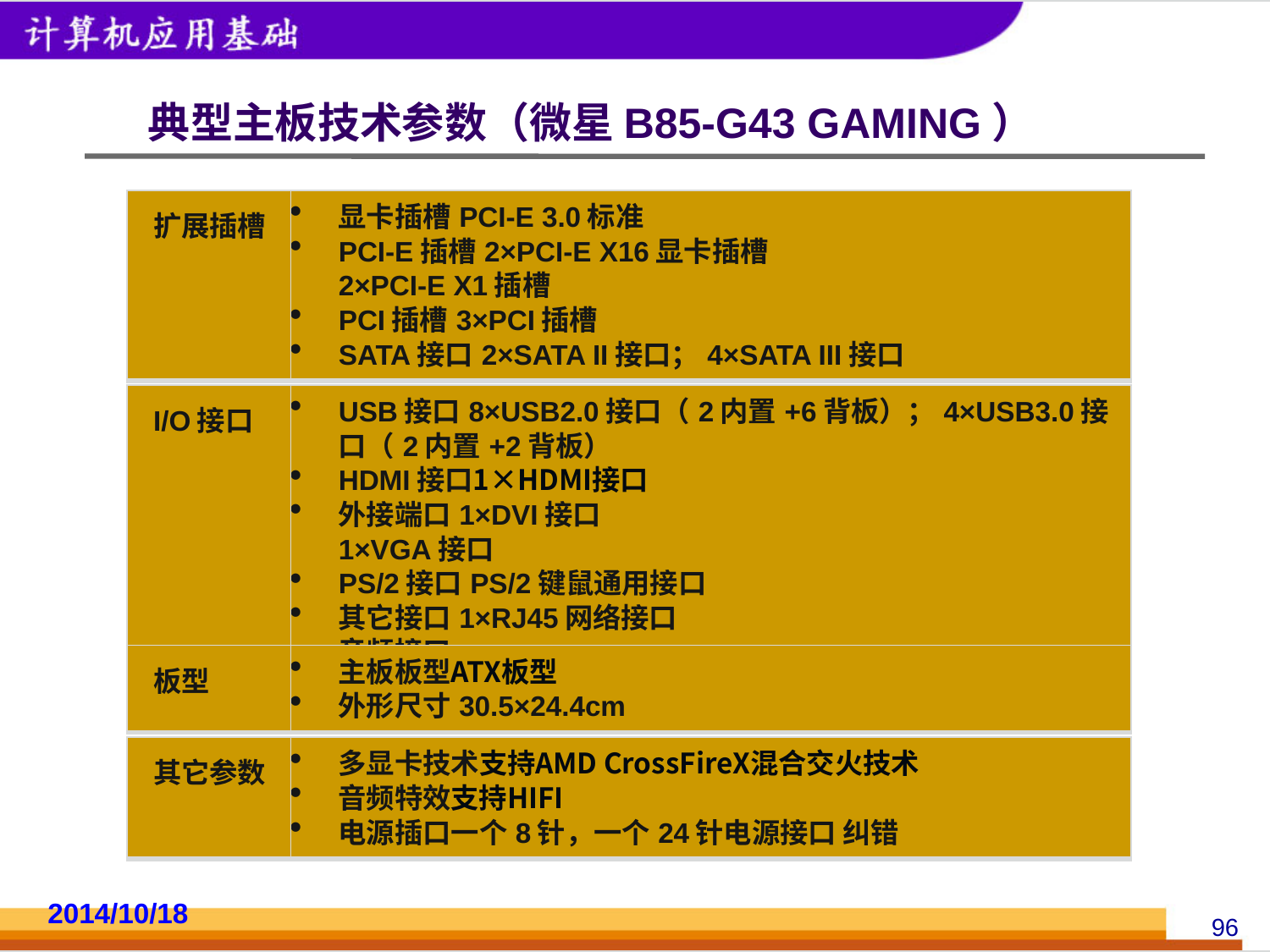

# 典型主板技术参数（微星B85-G43 GAMING）
| 扩展插槽 | 显卡插槽PCI-E 3.0标准 PCI-E插槽2×PCI-E X16显卡插槽 2×PCI-E X1插槽 PCI插槽3×PCI插槽 SATA接口2×SATA II接口；4×SATA III接口 |
| --- | --- |
| I/O接口 | USB接口8×USB2.0接口（2内置+6背板）；4×USB3.0接口（2内置+2背板） HDMI接口1×HDMI接口 外接端口1×DVI接口 1×VGA接口 PS/2接口PS/2键鼠通用接口 其它接口1×RJ45网络接口 音频接口 |
| --- | --- |

| 板型 | 主板板型ATX板型 外形尺寸30.5×24.4cm |
| --- | --- |
| 其它参数 | 多显卡技术支持AMD CrossFireX混合交火技术 音频特效支持HIFI 电源插口一个8针，一个24针电源接口 纠错 |
| --- | --- |
2014/10/18